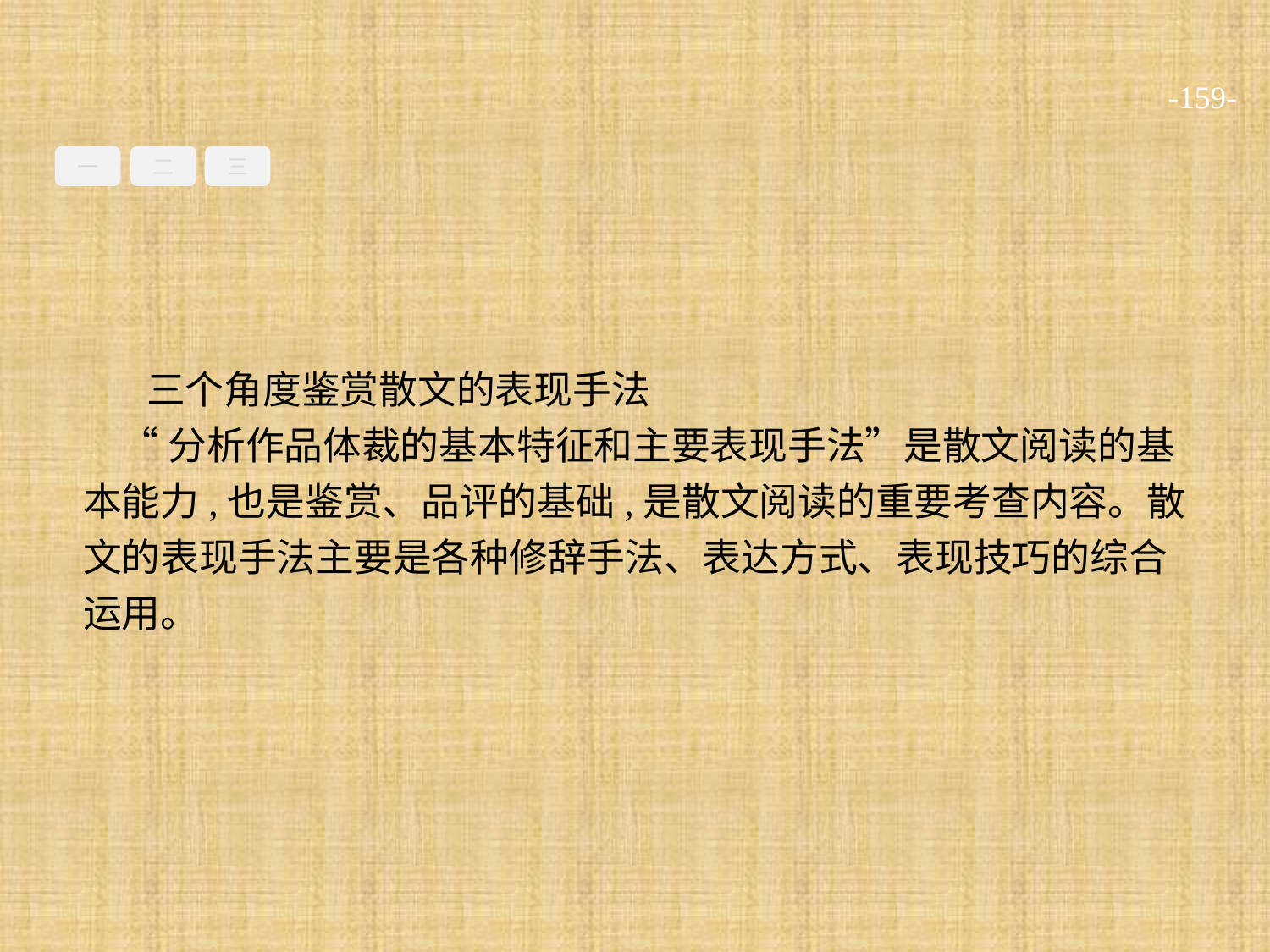

-159-
一
二
三
三个角度鉴赏散文的表现手法
“分析作品体裁的基本特征和主要表现手法”是散文阅读的基本能力,也是鉴赏、品评的基础,是散文阅读的重要考查内容。散文的表现手法主要是各种修辞手法、表达方式、表现技巧的综合运用。